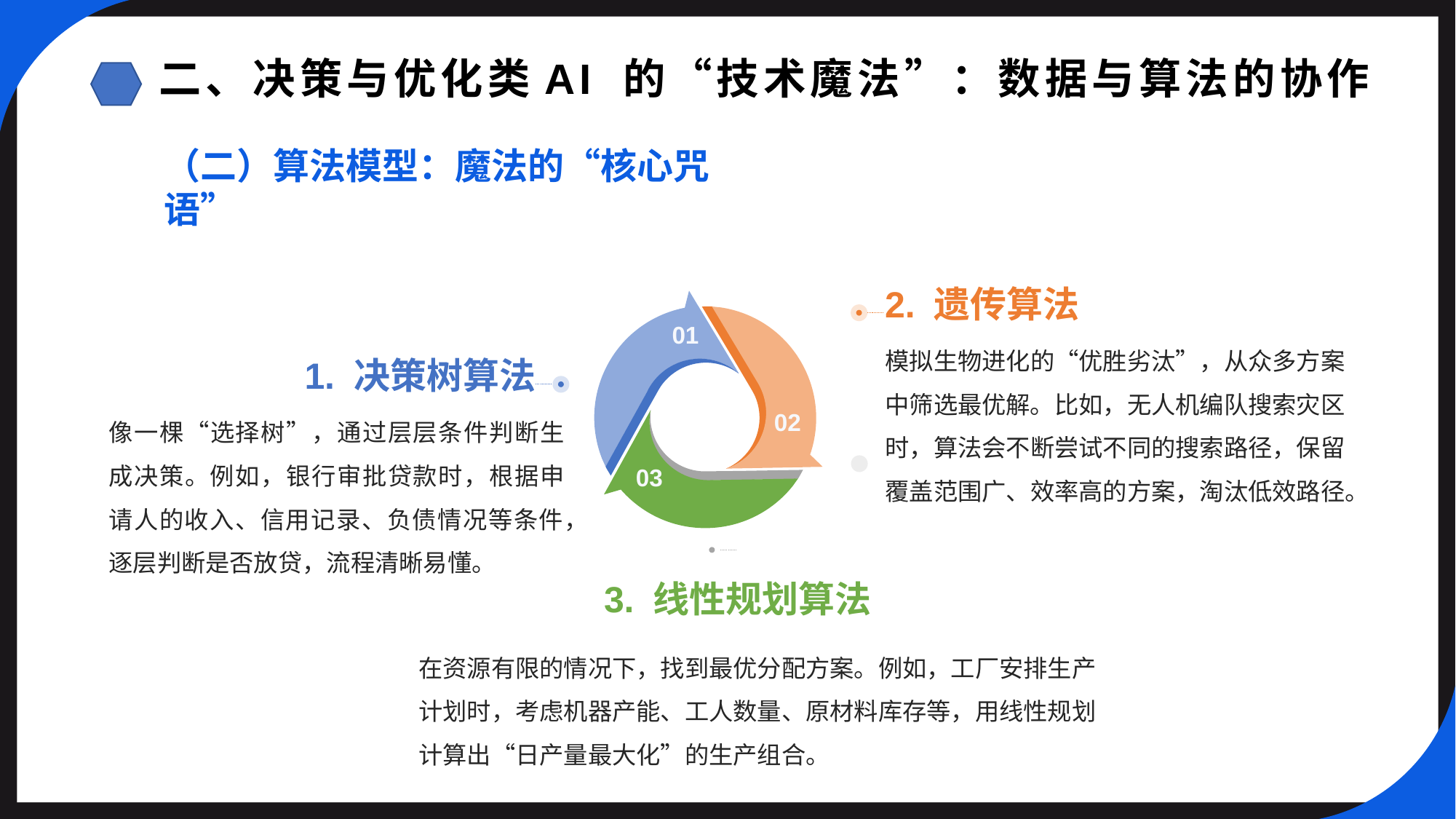

二、决策与优化类AI 的“技术魔法”：数据与算法的协作
（二）算法模型：魔法的“核心咒语”
2. 遗传算法

01
模拟生物进化的“优胜劣汰”，从众多方案中筛选最优解。比如，无人机编队搜索灾区时，算法会不断尝试不同的搜索路径，保留覆盖范围广、效率高的方案，淘汰低效路径。

1. 决策树算法

像一棵“选择树”，通过层层条件判断生成决策。例如，银行审批贷款时，根据申请人的收入、信用记录、负债情况等条件，逐层判断是否放贷，流程清晰易懂。

02

03

3. 线性规划算法
在资源有限的情况下，找到最优分配方案。例如，工厂安排生产计划时，考虑机器产能、工人数量、原材料库存等，用线性规划计算出“日产量最大化”的生产组合。